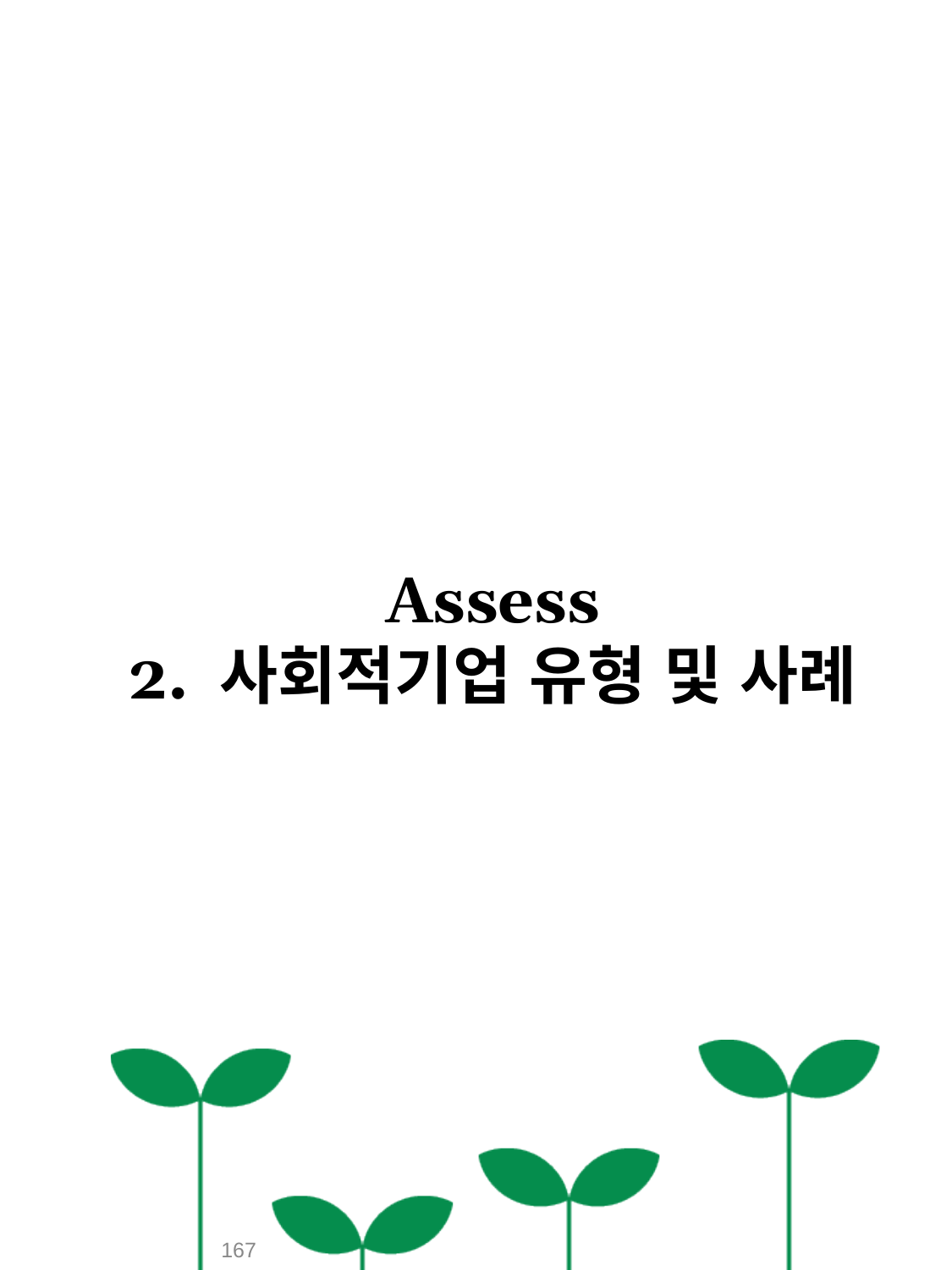

Assess
2. 사회적기업 유형 및 사례
167